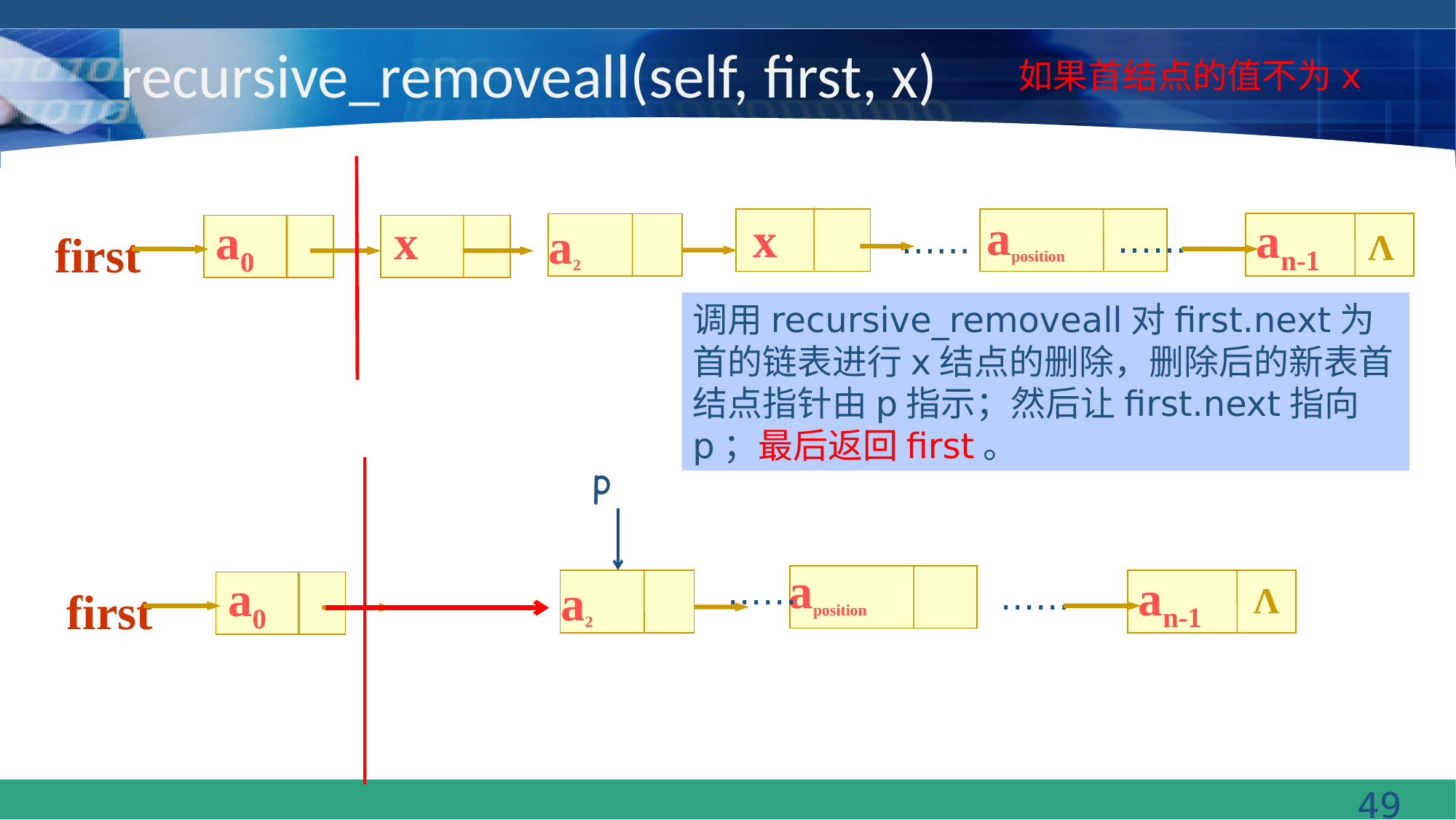

recursive_removeall(self, first, x)
如果首结点的值不为x
aposition
x
an-1
a0
x

a2
……

……

……
first
Λ

调用recursive_removeall对first.next为首的链表进行x结点的删除，删除后的新表首结点指针由p指示；然后让first.next指向p；最后返回first。
p
aposition
an-1
a0
……

a2
……

Λ

first